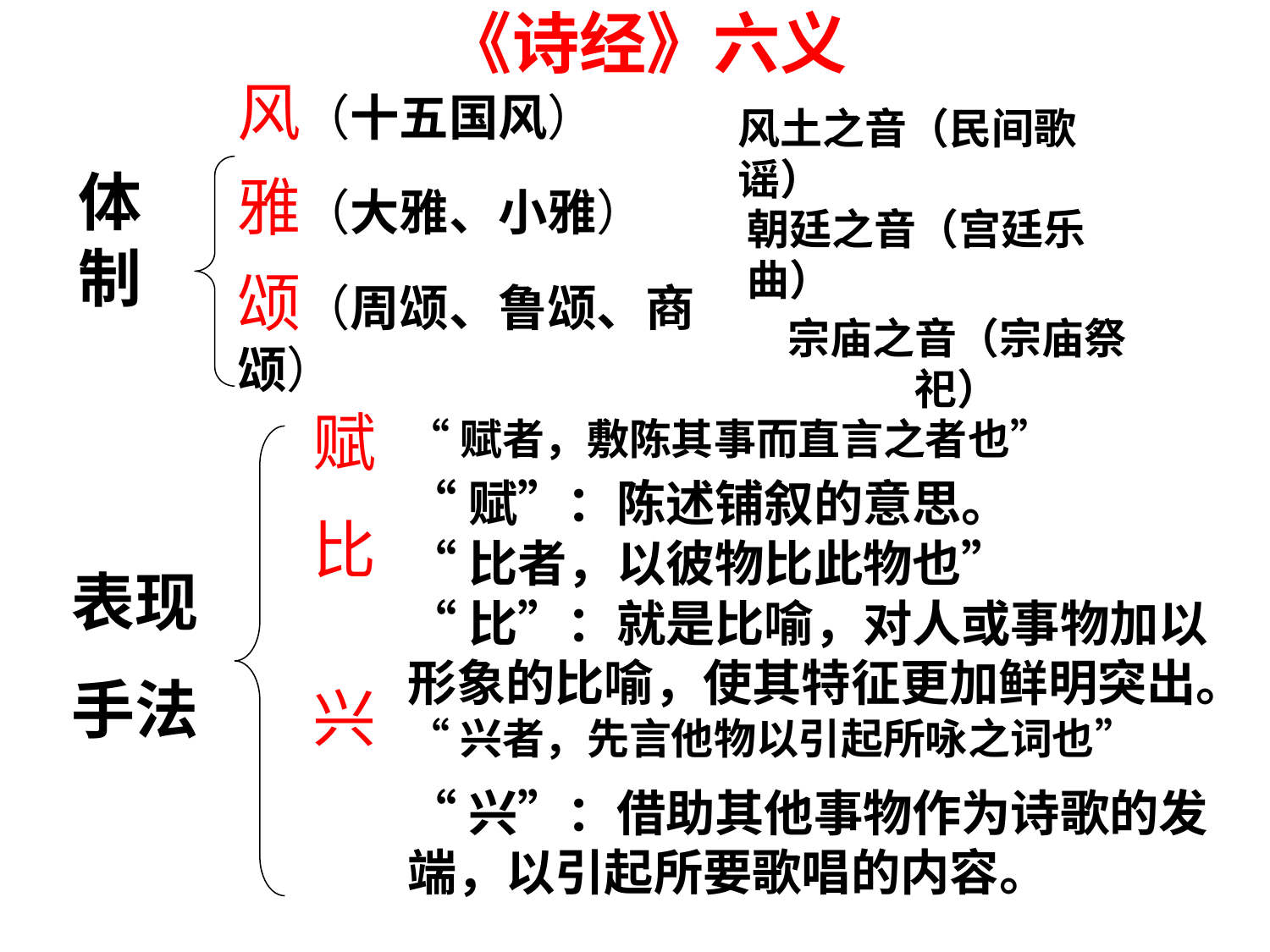

《诗经》六义
风（十五国风）
雅（大雅、小雅）
颂（周颂、鲁颂、商颂）
风土之音（民间歌谣）
体制

朝廷之音（宫廷乐曲）
宗庙之音（宗庙祭祀）
赋
比

兴
“赋者，敷陈其事而直言之者也”

“赋”：陈述铺叙的意思。
“比者，以彼物比此物也”
表现
手法
“比”：就是比喻，对人或事物加以形象的比喻，使其特征更加鲜明突出。
“兴者，先言他物以引起所咏之词也”
“兴”：借助其他事物作为诗歌的发端，以引起所要歌唱的内容。